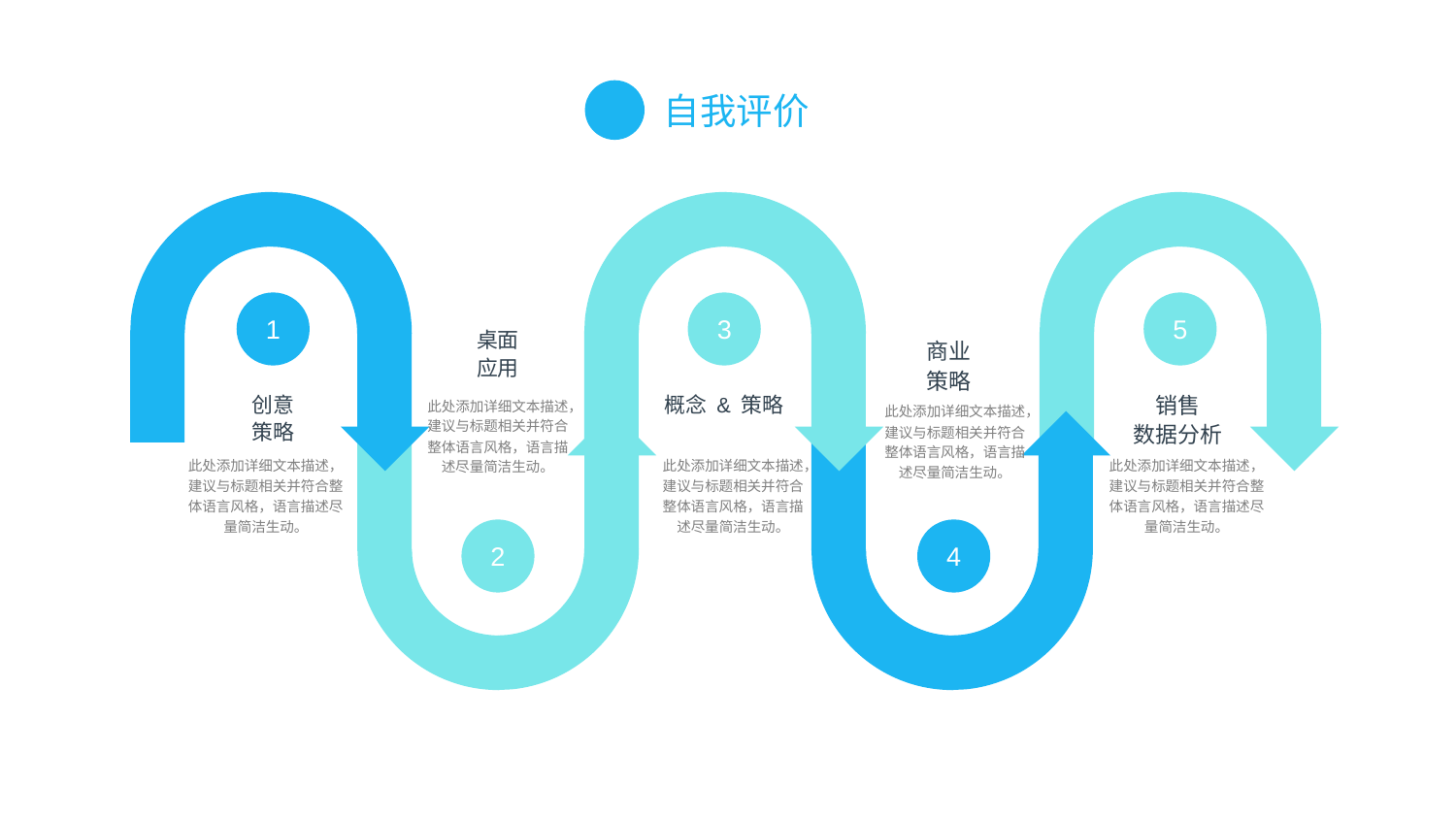

1
3
5
桌面
应用
商业
策略
创意
策略
概念 & 策略
销售
数据分析
此处添加详细文本描述，建议与标题相关并符合整体语言风格，语言描述尽量简洁生动。
此处添加详细文本描述，建议与标题相关并符合整体语言风格，语言描述尽量简洁生动。
此处添加详细文本描述，建议与标题相关并符合整体语言风格，语言描述尽量简洁生动。
此处添加详细文本描述，建议与标题相关并符合整体语言风格，语言描述尽量简洁生动。
此处添加详细文本描述，建议与标题相关并符合整体语言风格，语言描述尽量简洁生动。
2
4